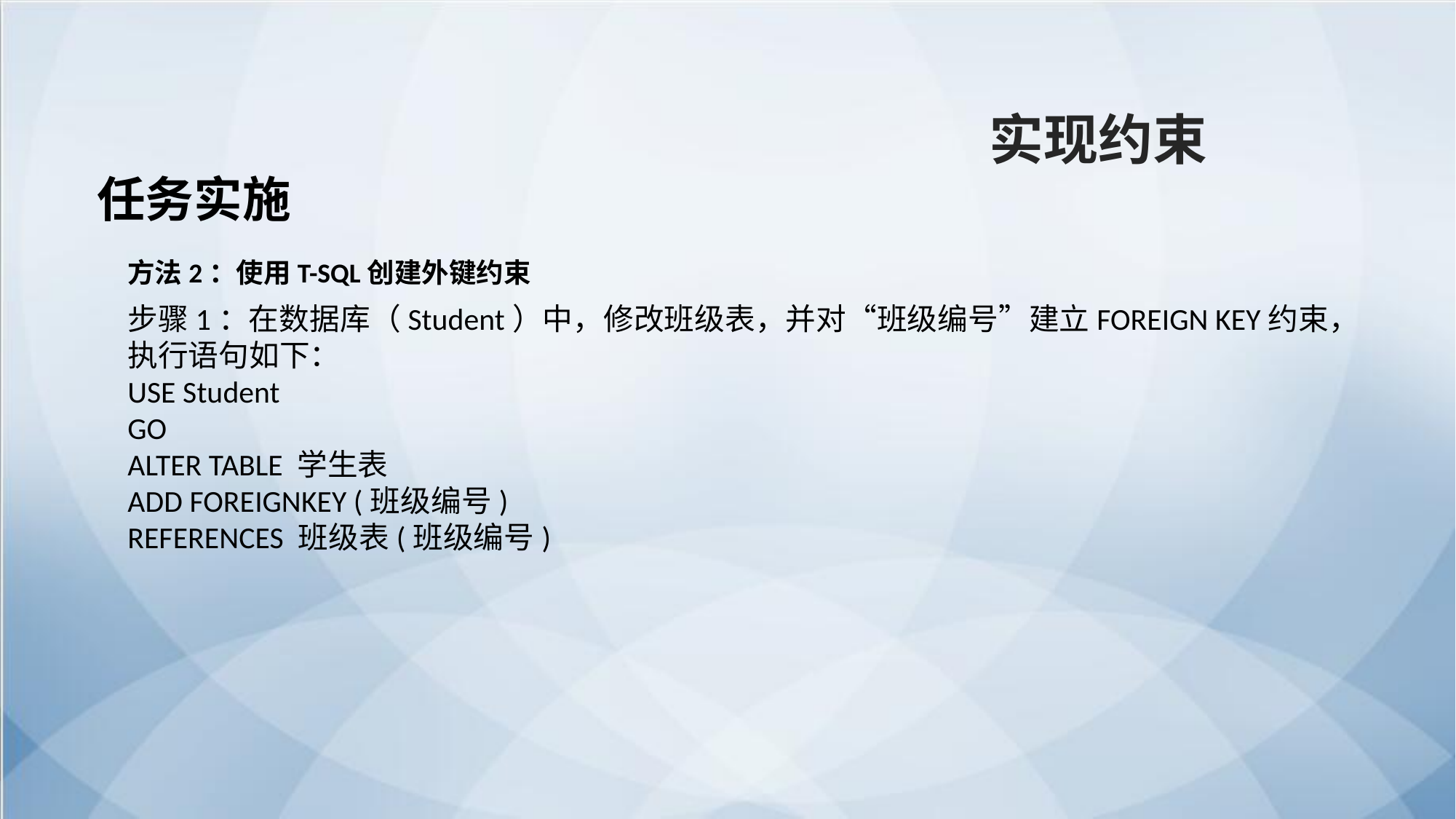

实现约束
任务实施
方法2：使用T-SQL创建外键约束
步骤1：在数据库（Student）中，修改班级表，并对“班级编号”建立FOREIGN KEY约束，执行语句如下：
USE Student
GO
ALTER TABLE 学生表
ADD FOREIGNKEY (班级编号)
REFERENCES 班级表(班级编号)